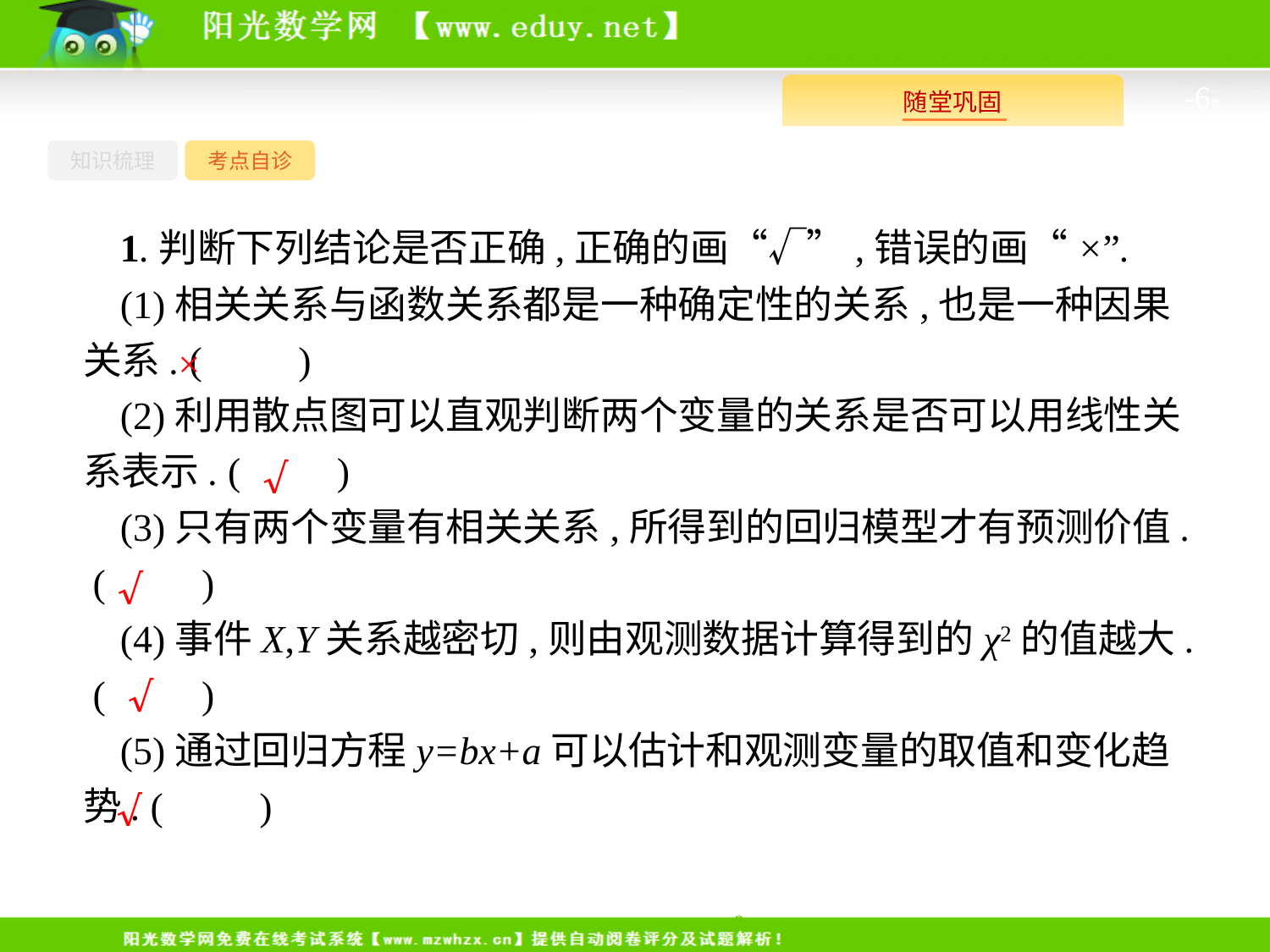

-6-
知识梳理
考点自诊
1.判断下列结论是否正确,正确的画“√”,错误的画“×”.
(1)相关关系与函数关系都是一种确定性的关系,也是一种因果关系. (　　)
(2)利用散点图可以直观判断两个变量的关系是否可以用线性关系表示. (　　)
(3)只有两个变量有相关关系,所得到的回归模型才有预测价值. (　　)
(4)事件X,Y关系越密切,则由观测数据计算得到的χ2的值越大. (　　)
(5)通过回归方程y=bx+a可以估计和观测变量的取值和变化趋势. (　　)
×
√
√
√
√